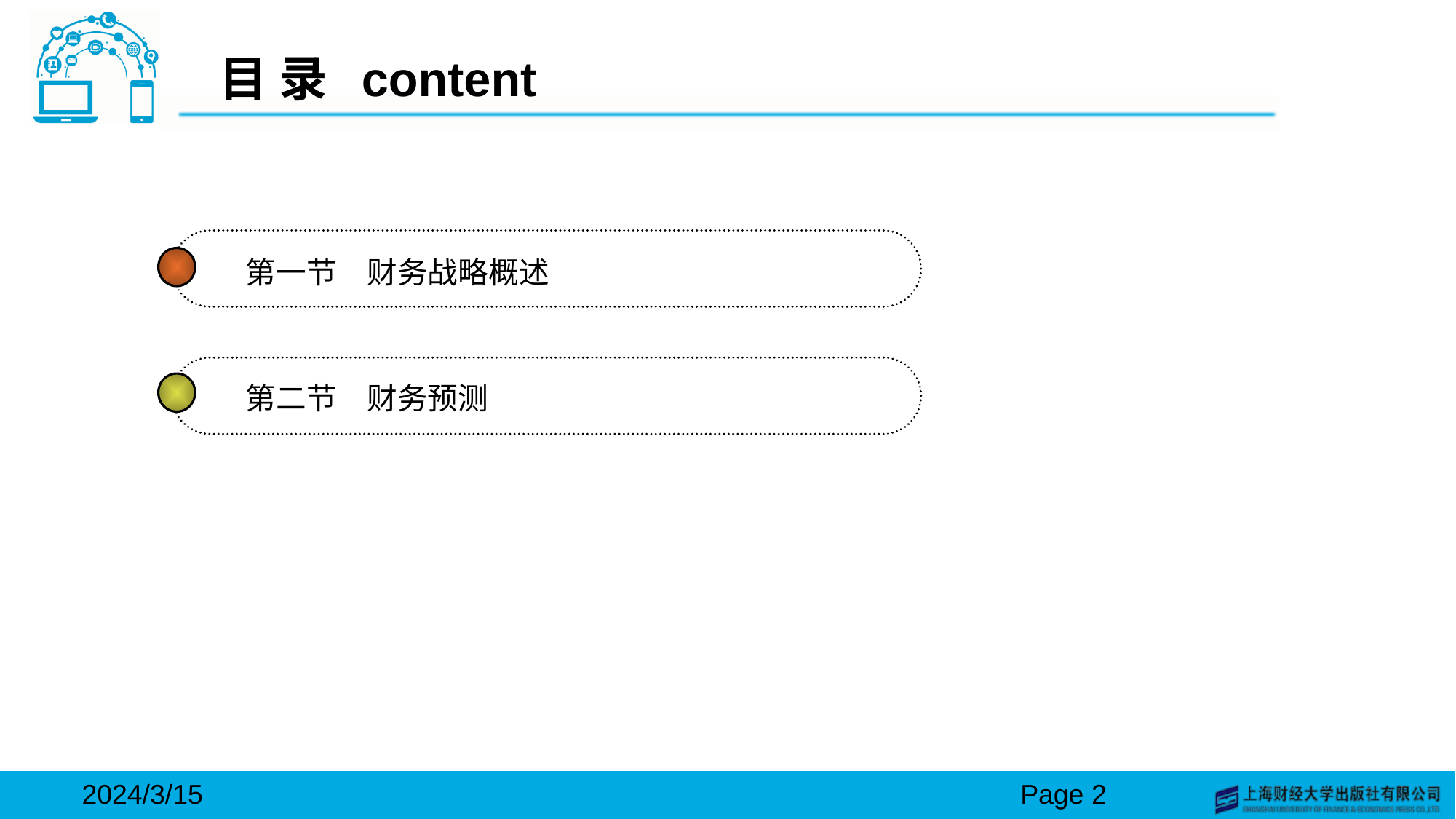

# 目 录  content

第一节　财务战略概述

第二节　财务预测
2024/3/15
Page 2